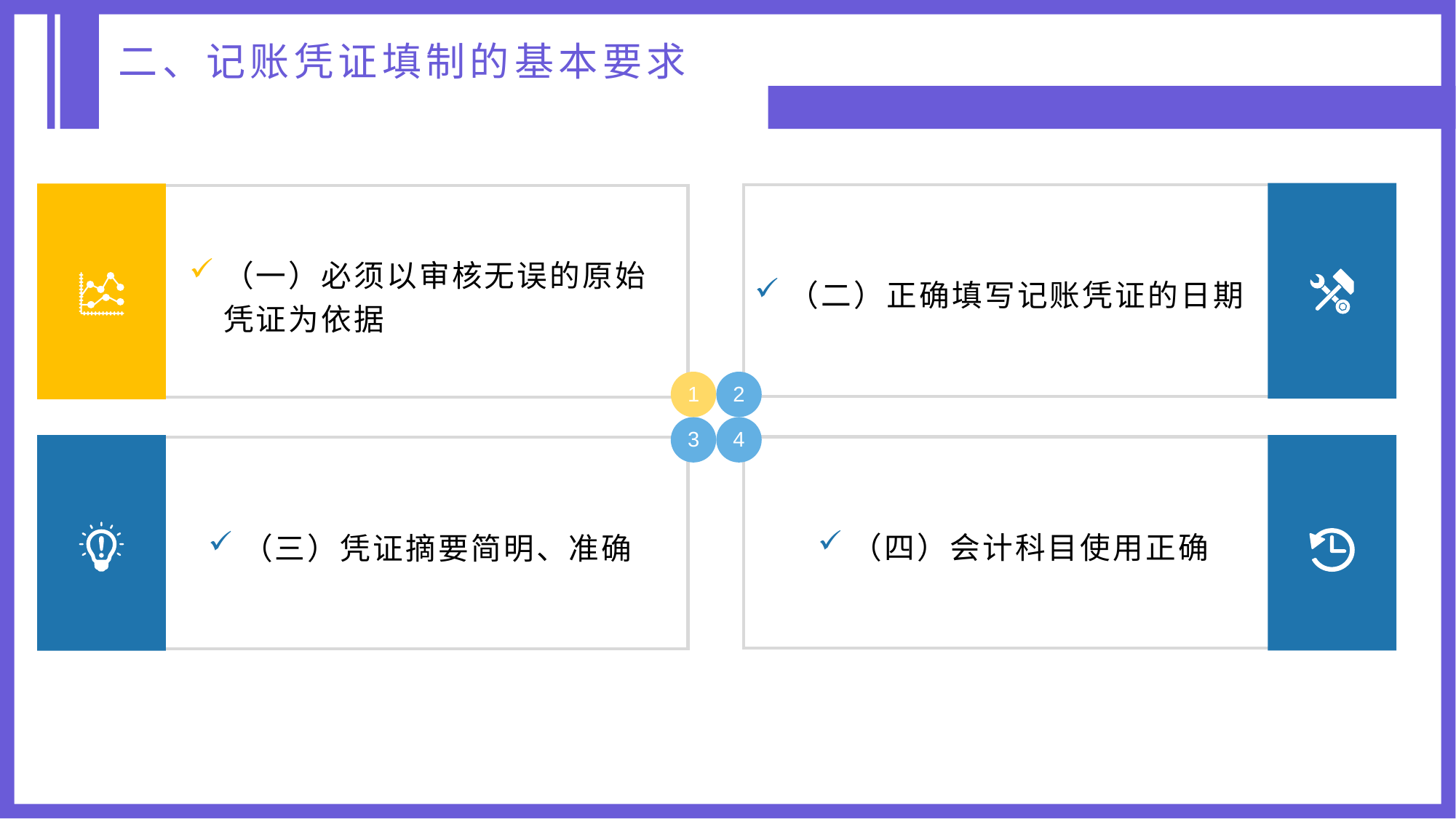

二、记账凭证填制的基本要求

（二）正确填写记账凭证的日期

（一）必须以审核无误的原始凭证为依据

2
1

3
4

（四）会计科目使用正确
（三）凭证摘要简明、准确